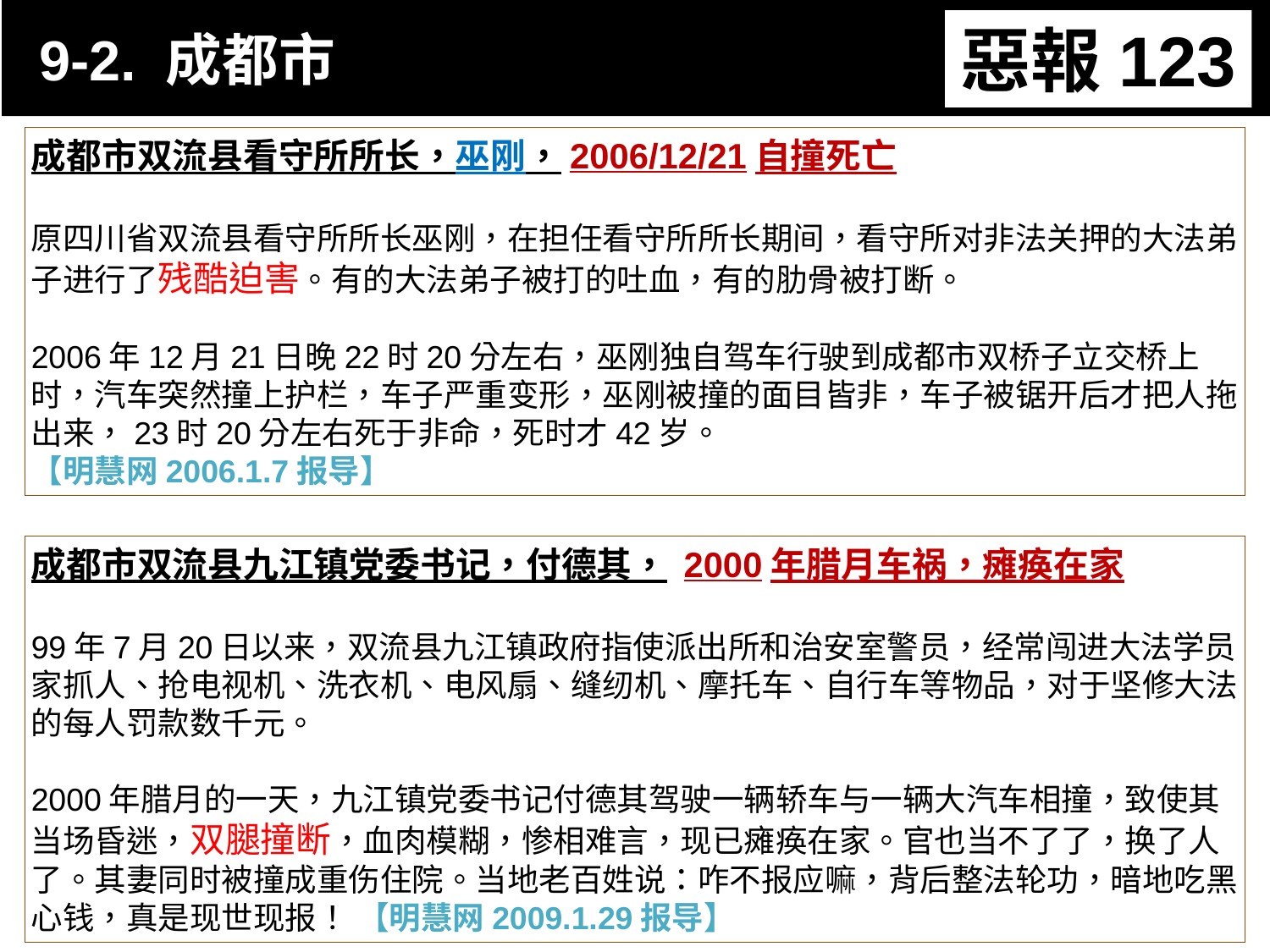

9-2. 成都市
惡報123

11-3. XX市官員惡報實例
成都市双流县看守所所长，巫刚，2006/12/21自撞死亡

原四川省双流县看守所所长巫刚，在担任看守所所长期间，看守所对非法关押的大法弟子进行了残酷迫害。有的大法弟子被打的吐血，有的肋骨被打断。

2006年12月21日晚22时20分左右，巫刚独自驾车行驶到成都市双桥子立交桥上时，汽车突然撞上护栏，车子严重变形，巫刚被撞的面目皆非，车子被锯开后才把人拖出来，23时20分左右死于非命，死时才42岁。
【明慧网2006.1.7报导】
成都市双流县九江镇党委书记，付德其， 2000年腊月车祸，瘫痪在家

99年7月20日以来，双流县九江镇政府指使派出所和治安室警员，经常闯进大法学员家抓人、抢电视机、洗衣机、电风扇、缝纫机、摩托车、自行车等物品，对于坚修大法的每人罚款数千元。

2000年腊月的一天，九江镇党委书记付德其驾驶一辆轿车与一辆大汽车相撞，致使其当场昏迷，双腿撞断，血肉模糊，惨相难言，现已瘫痪在家。官也当不了了，换了人了。其妻同时被撞成重伤住院。当地老百姓说：咋不报应嘛，背后整法轮功，暗地吃黑心钱，真是现世现报！ 【明慧网2009.1.29报导】